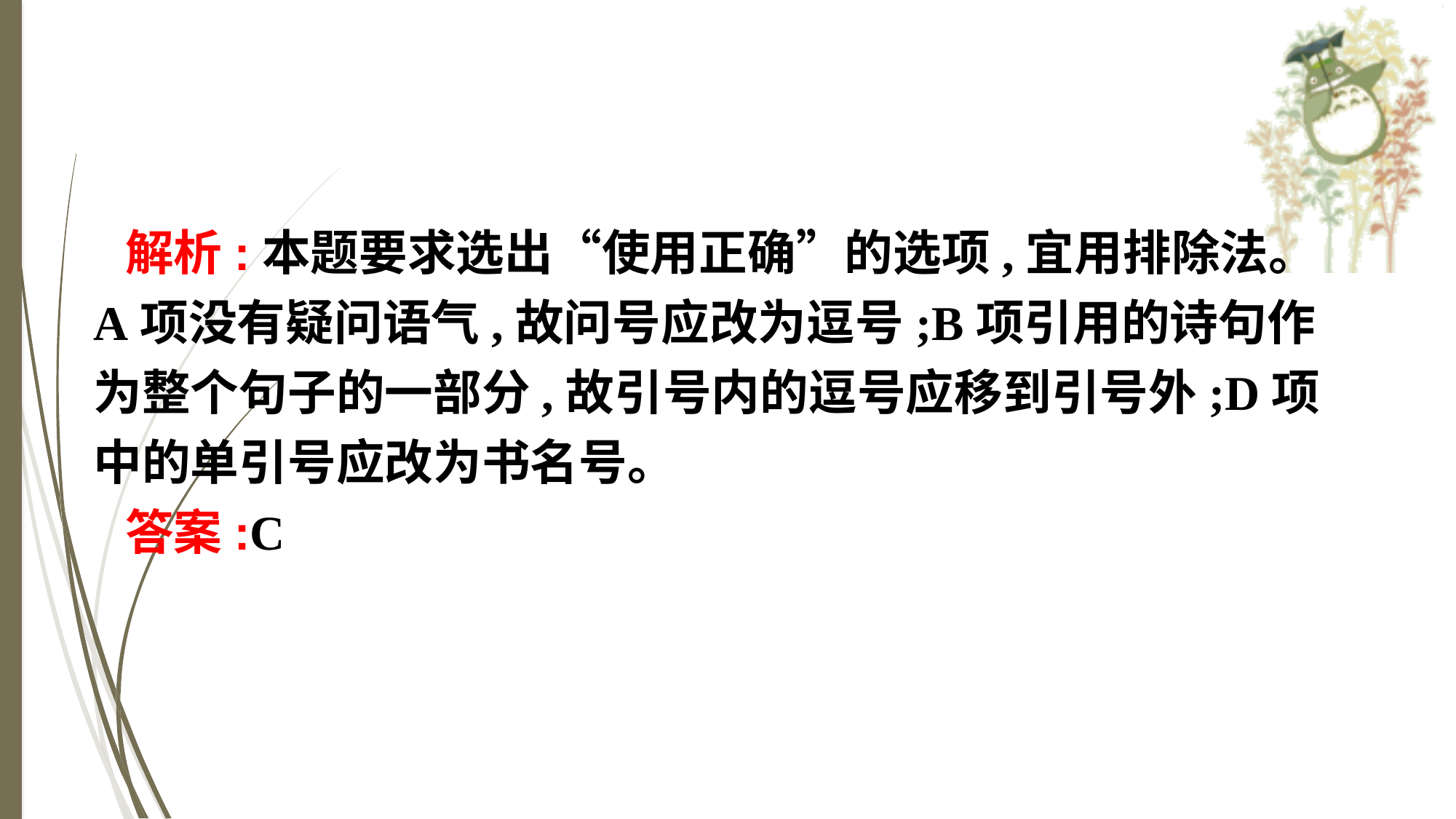

解析:本题要求选出“使用正确”的选项,宜用排除法。A项没有疑问语气,故问号应改为逗号;B项引用的诗句作为整个句子的一部分,故引号内的逗号应移到引号外;D项中的单引号应改为书名号。
答案:C